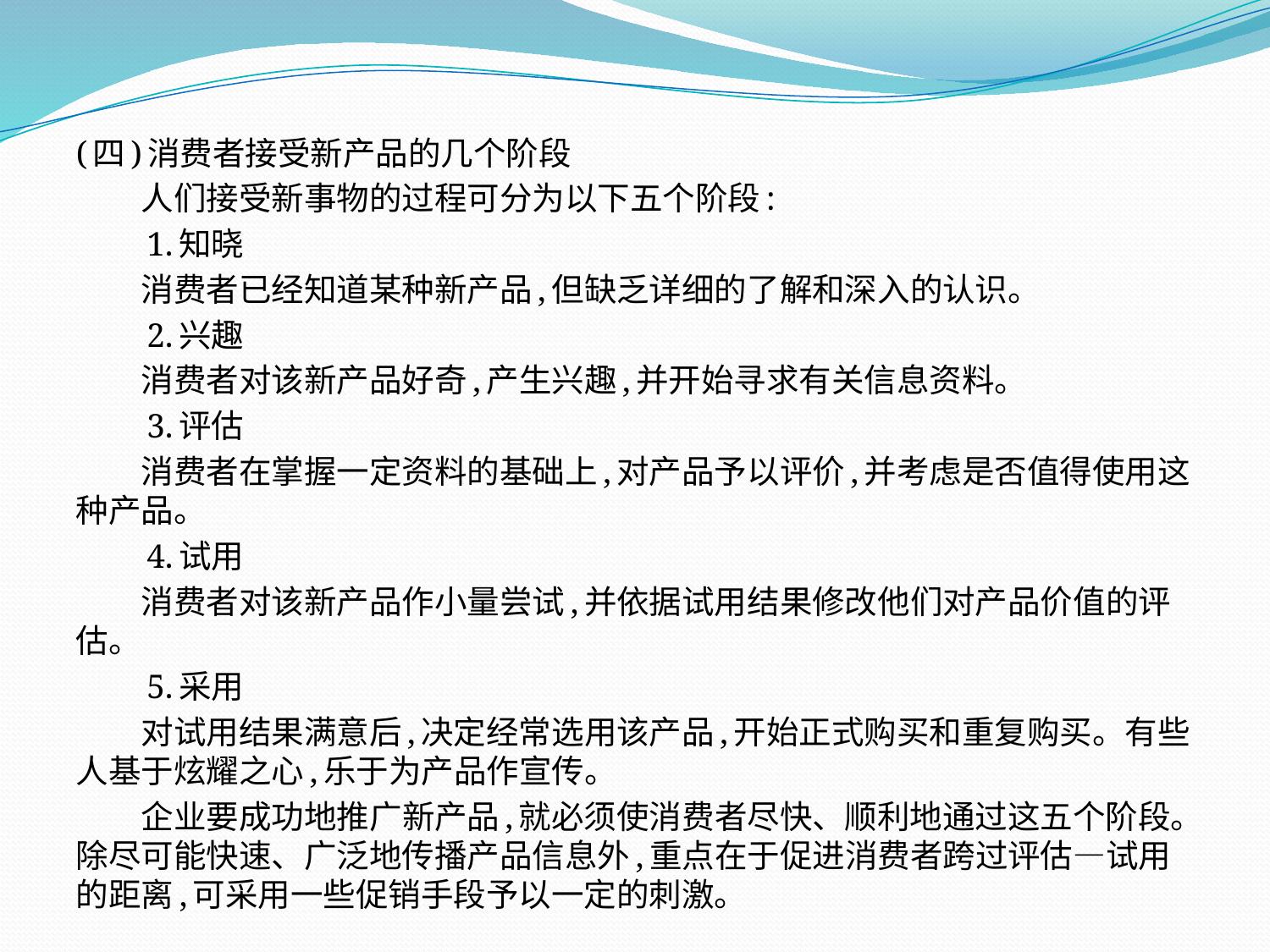

(四)消费者接受新产品的几个阶段
　　人们接受新事物的过程可分为以下五个阶段:
　　1.知晓
　　消费者已经知道某种新产品,但缺乏详细的了解和深入的认识。
　　2.兴趣
　　消费者对该新产品好奇,产生兴趣,并开始寻求有关信息资料。
　　3.评估
　　消费者在掌握一定资料的基础上,对产品予以评价,并考虑是否值得使用这种产品。
　　4.试用
　　消费者对该新产品作小量尝试,并依据试用结果修改他们对产品价值的评估。
　　5.采用
　　对试用结果满意后,决定经常选用该产品,开始正式购买和重复购买。有些人基于炫耀之心,乐于为产品作宣传。
　　企业要成功地推广新产品,就必须使消费者尽快、顺利地通过这五个阶段。除尽可能快速、广泛地传播产品信息外,重点在于促进消费者跨过评估—试用的距离,可采用一些促销手段予以一定的刺激。